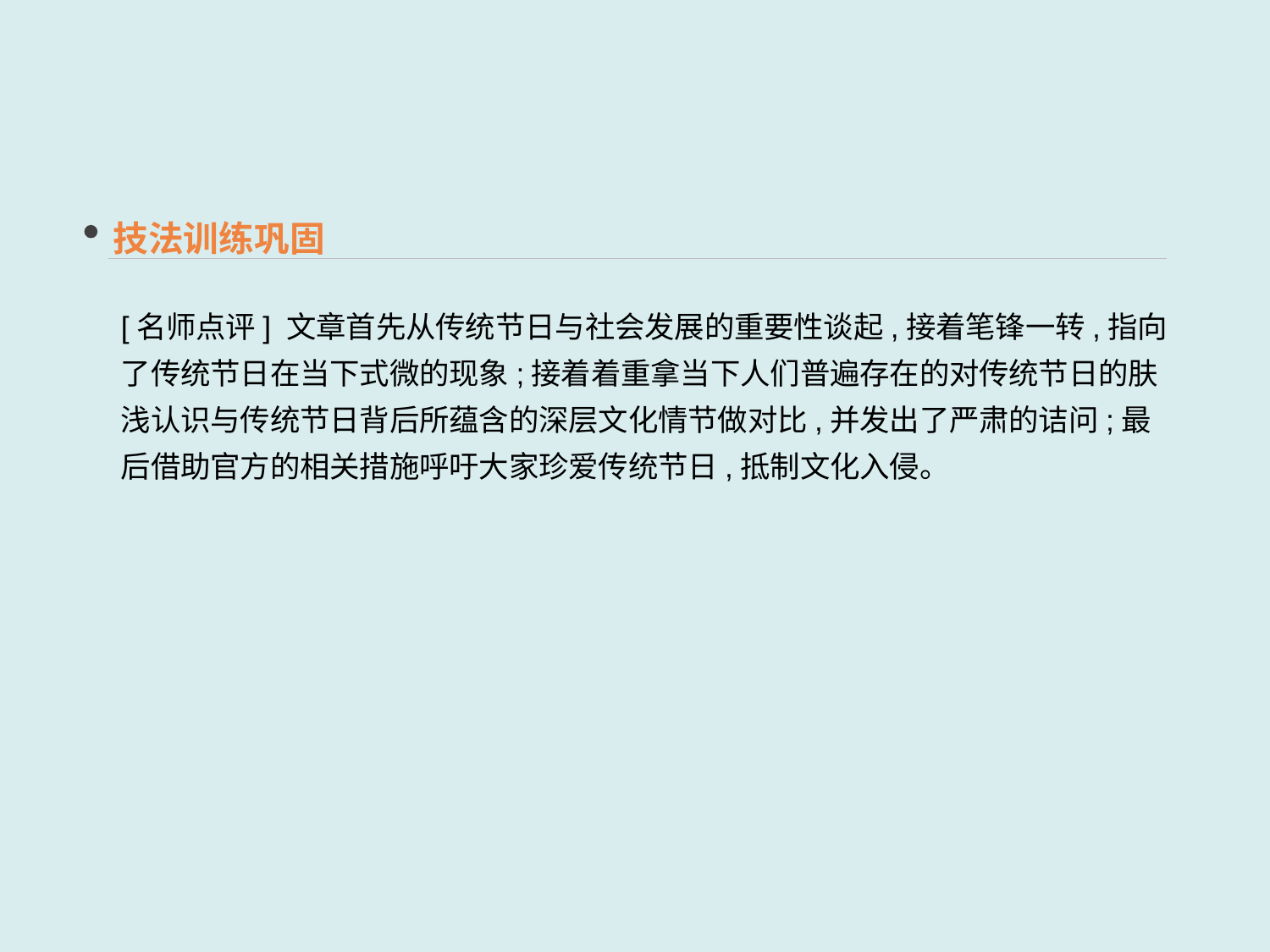

技法训练巩固

[名师点评] 文章首先从传统节日与社会发展的重要性谈起,接着笔锋一转,指向了传统节日在当下式微的现象;接着着重拿当下人们普遍存在的对传统节日的肤浅认识与传统节日背后所蕴含的深层文化情节做对比,并发出了严肃的诘问;最后借助官方的相关措施呼吁大家珍爱传统节日,抵制文化入侵。